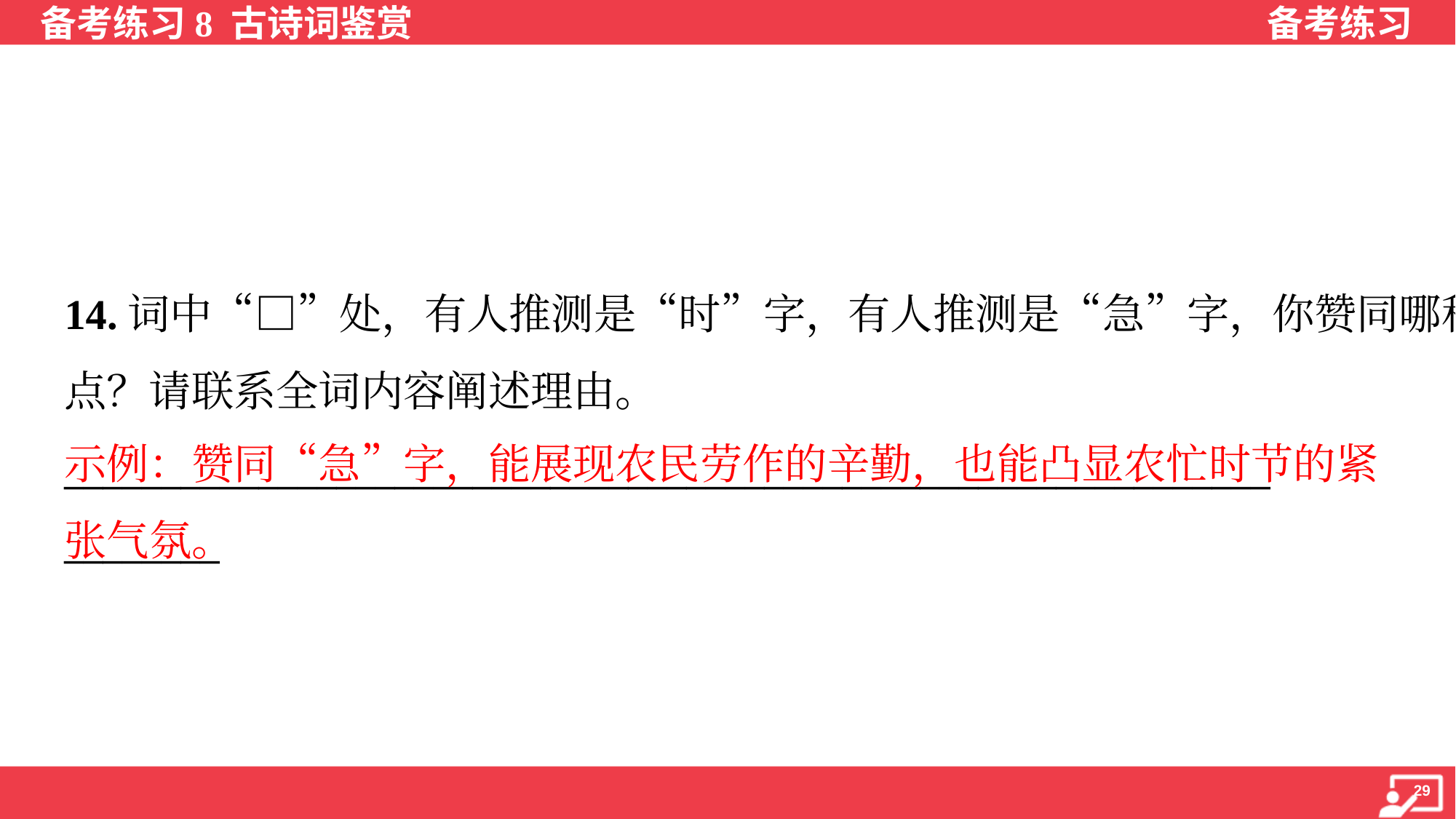

14.词中“□”处，有人推测是“时”字，有人推测是“急”字，你赞同哪种观
点？请联系全词内容阐述理由。
______________________________________________________________
________
示例：赞同“急”字，能展现农民劳作的辛勤，也能凸显农忙时节的紧张气氛。